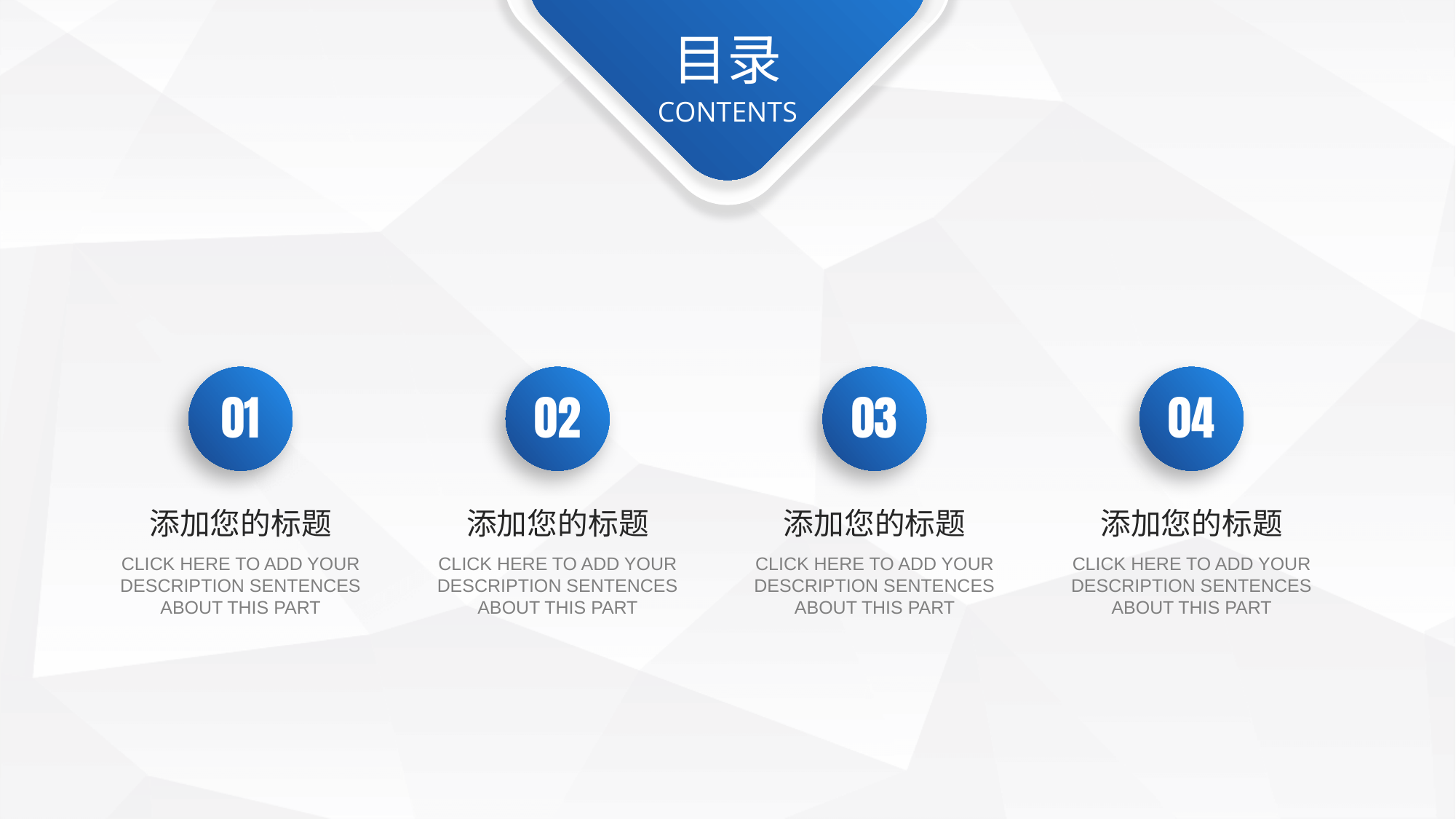

目录
CONTENTS
01
添加您的标题
CLICK HERE TO ADD YOUR DESCRIPTION SENTENCES ABOUT THIS PART
02
添加您的标题
CLICK HERE TO ADD YOUR DESCRIPTION SENTENCES ABOUT THIS PART
03
添加您的标题
CLICK HERE TO ADD YOUR DESCRIPTION SENTENCES ABOUT THIS PART
04
添加您的标题
CLICK HERE TO ADD YOUR DESCRIPTION SENTENCES ABOUT THIS PART